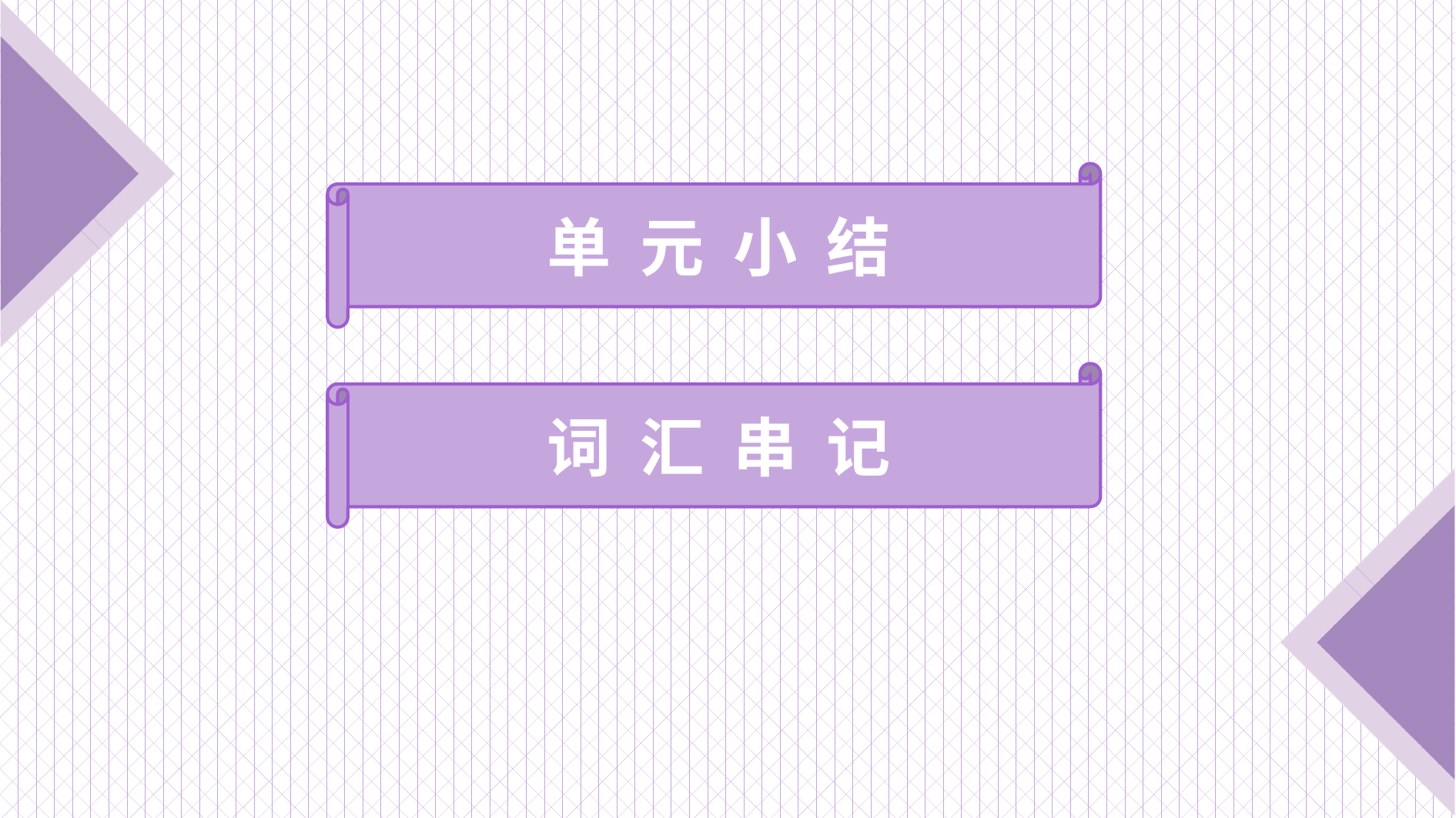

单  元  小  结
词  汇  串  记